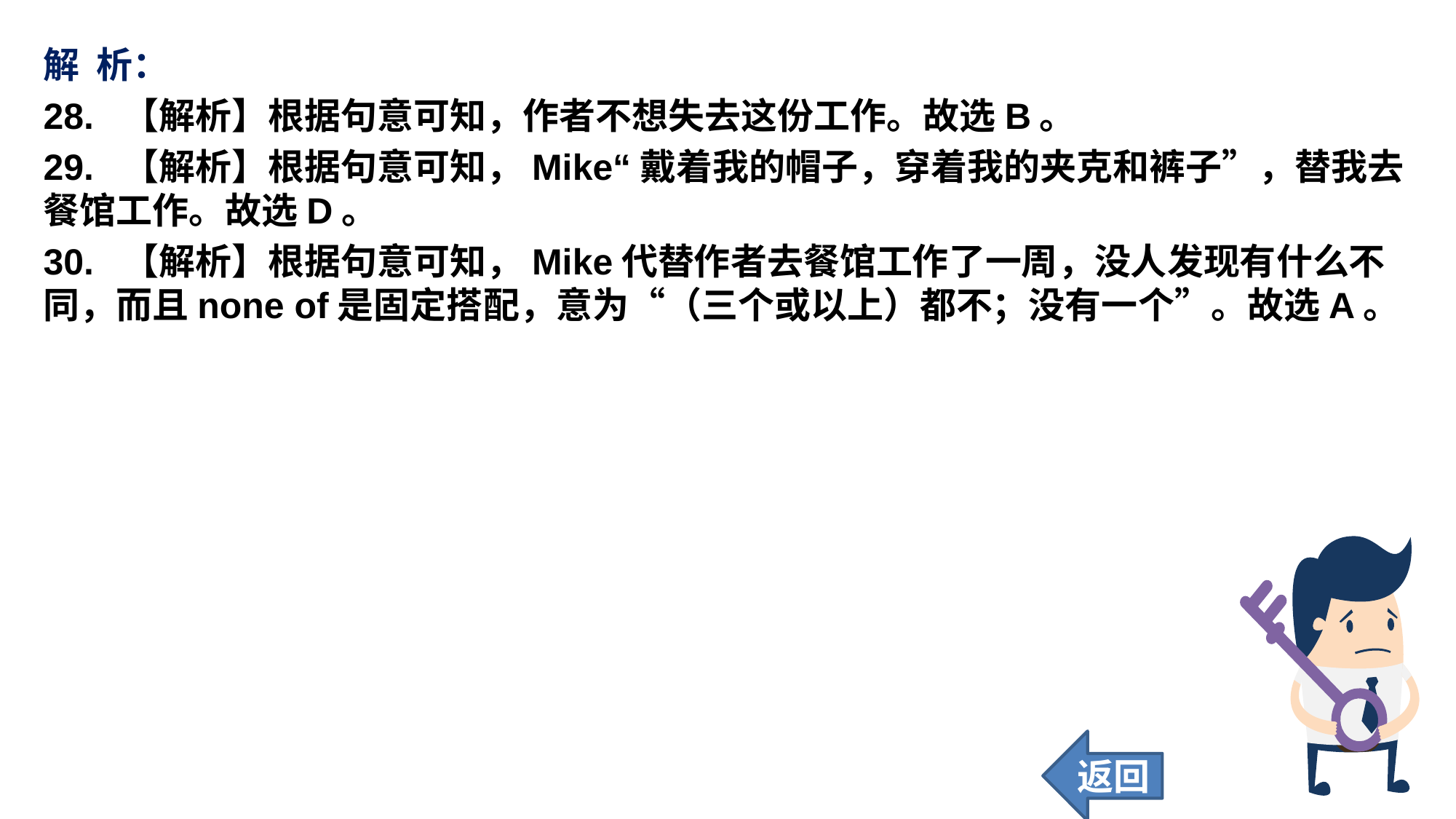

解  析：
28.  【解析】根据句意可知，作者不想失去这份工作。故选B。
29.  【解析】根据句意可知，Mike“戴着我的帽子，穿着我的夹克和裤子”，替我去餐馆工作。故选D。
30.  【解析】根据句意可知，Mike代替作者去餐馆工作了一周，没人发现有什么不同，而且none of是固定搭配，意为“（三个或以上）都不；没有一个”。故选A。

返回
30